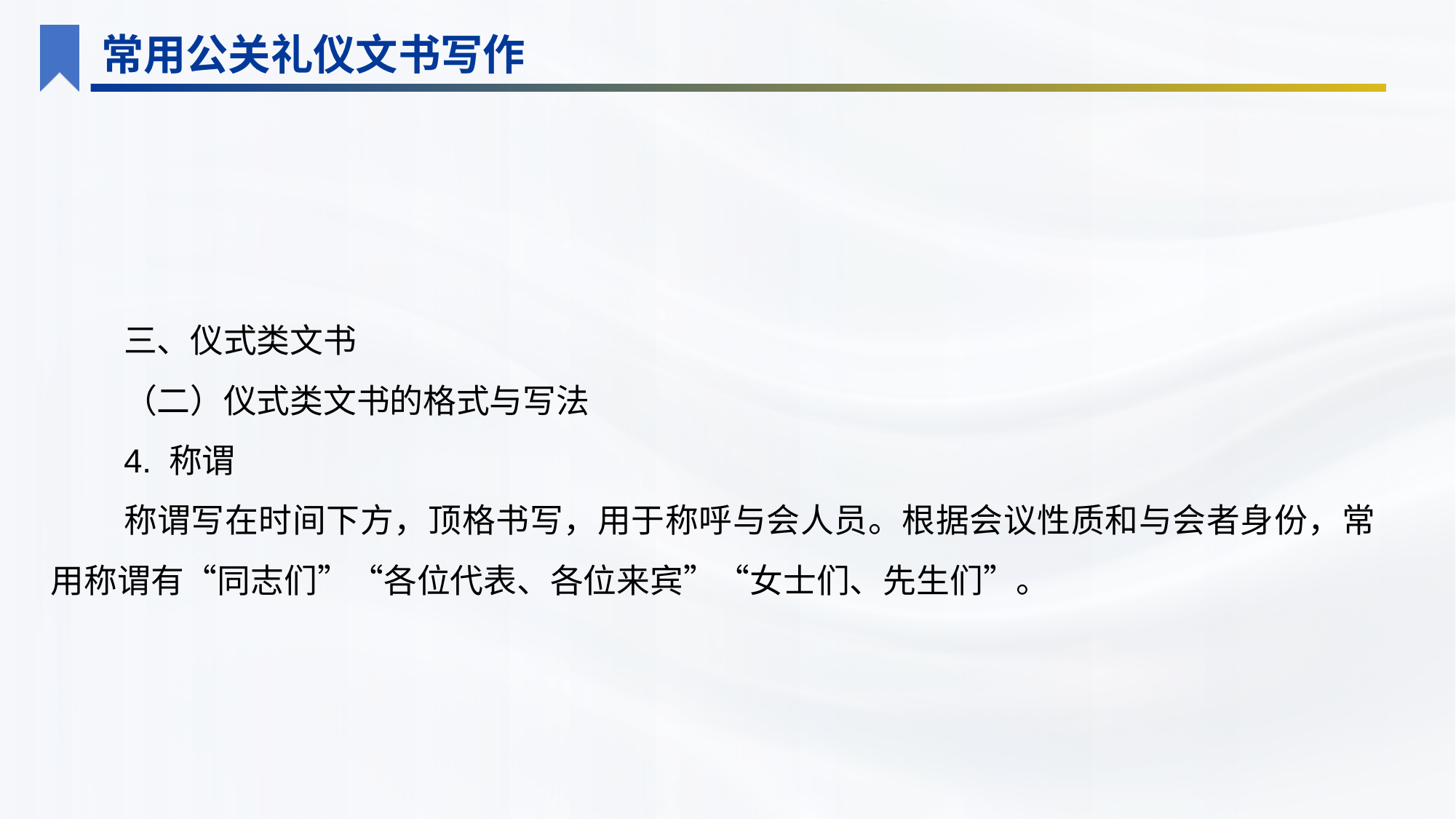

常用公关礼仪文书写作
三、仪式类文书
（二）仪式类文书的格式与写法
4. 称谓
称谓写在时间下方，顶格书写，用于称呼与会人员。根据会议性质和与会者身份，常用称谓有“同志们”“各位代表、各位来宾”“女士们、先生们”。